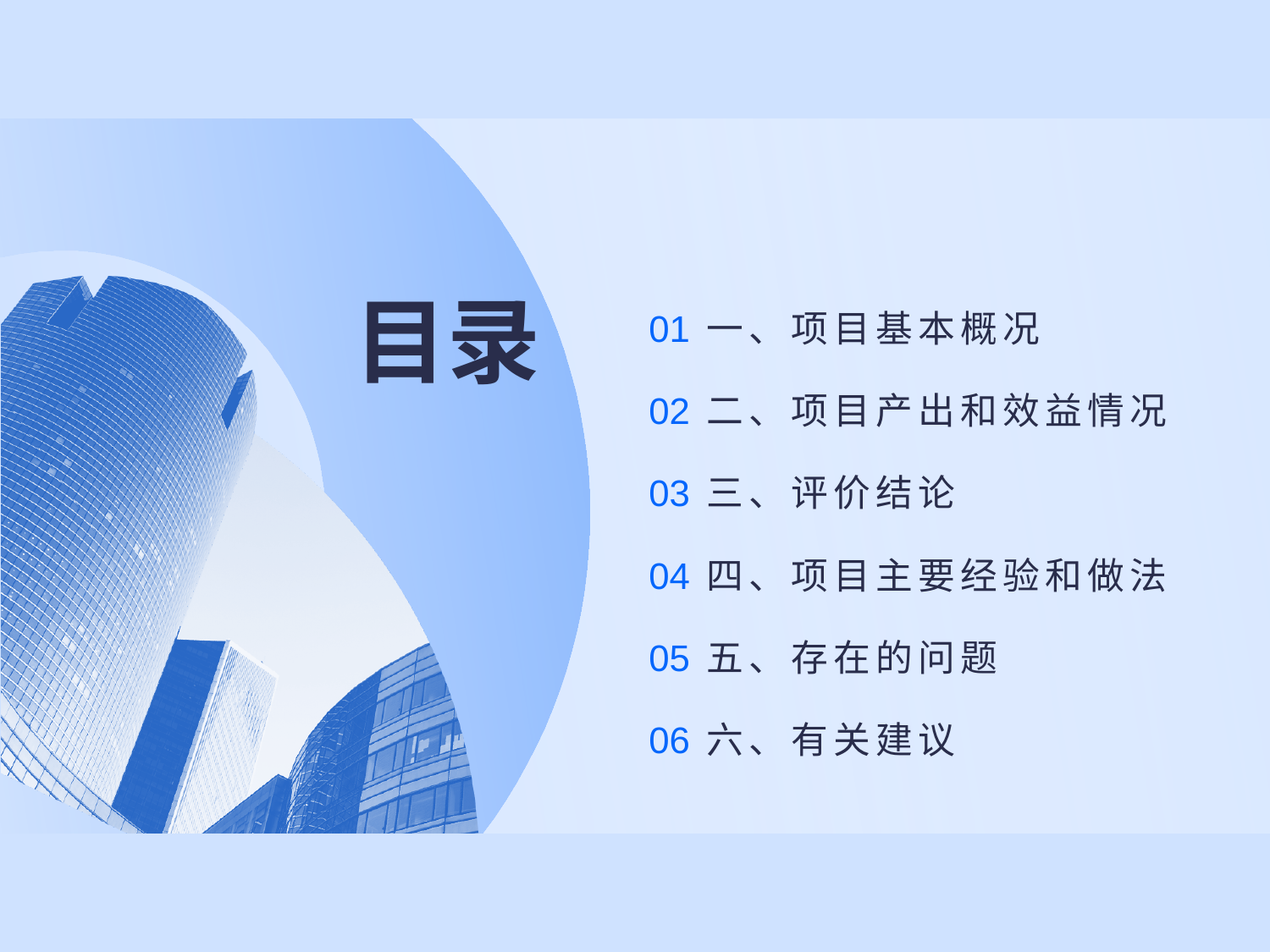

# 目录
01
一、项目基本概况
02
二、项目产出和效益情况
03
三、评价结论
04
四、项目主要经验和做法
05
五、存在的问题
06
六、有关建议